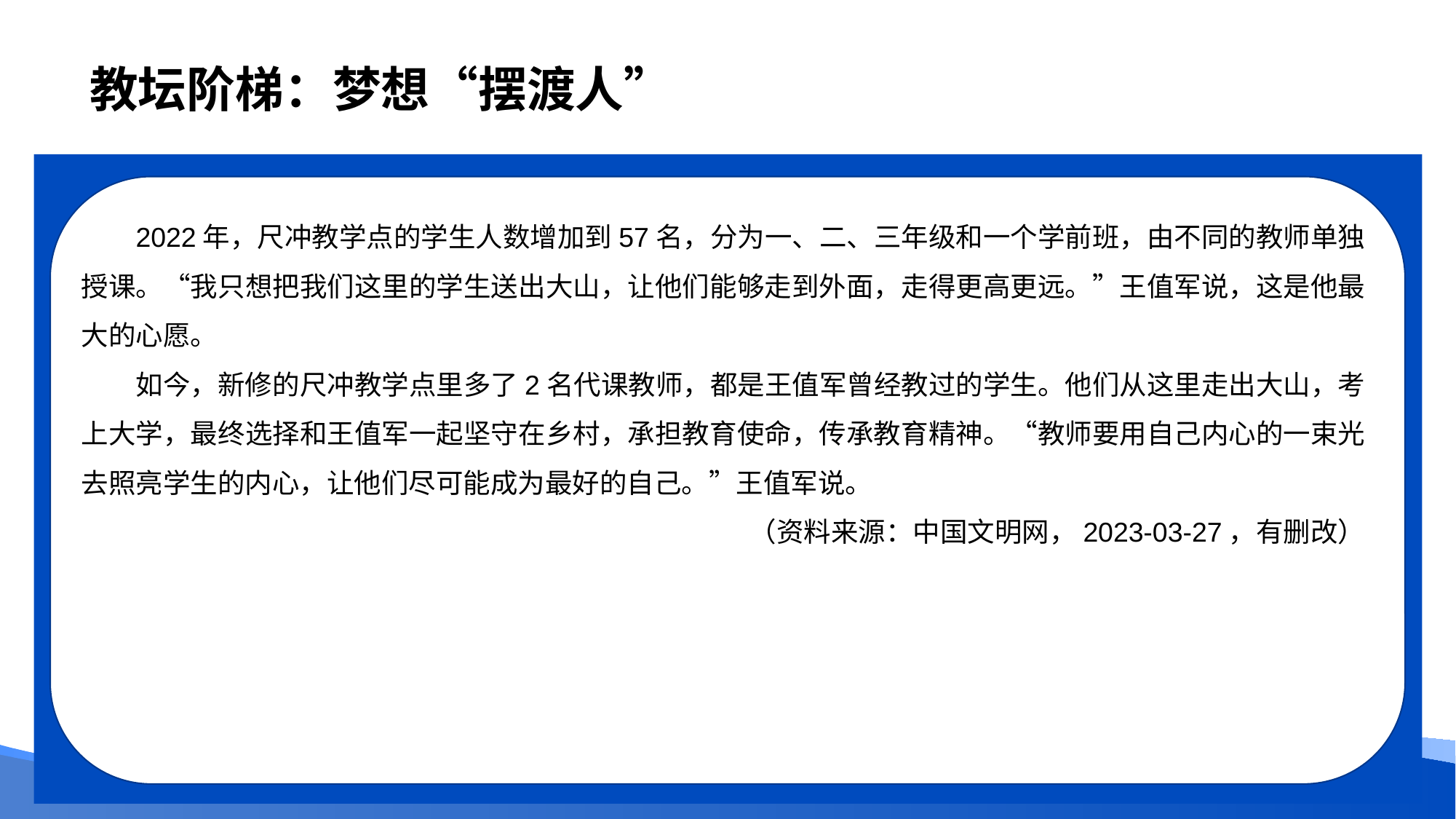

# 教坛阶梯：梦想“摆渡人”

2022年，尺冲教学点的学生人数增加到57名，分为一、二、三年级和一个学前班，由不同的教师单独授课。“我只想把我们这里的学生送出大山，让他们能够走到外面，走得更高更远。”王值军说，这是他最大的心愿。
如今，新修的尺冲教学点里多了2名代课教师，都是王值军曾经教过的学生。他们从这里走出大山，考上大学，最终选择和王值军一起坚守在乡村，承担教育使命，传承教育精神。“教师要用自己内心的一束光去照亮学生的内心，让他们尽可能成为最好的自己。”王值军说。
（资料来源：中国文明网，2023-03-27，有删改）